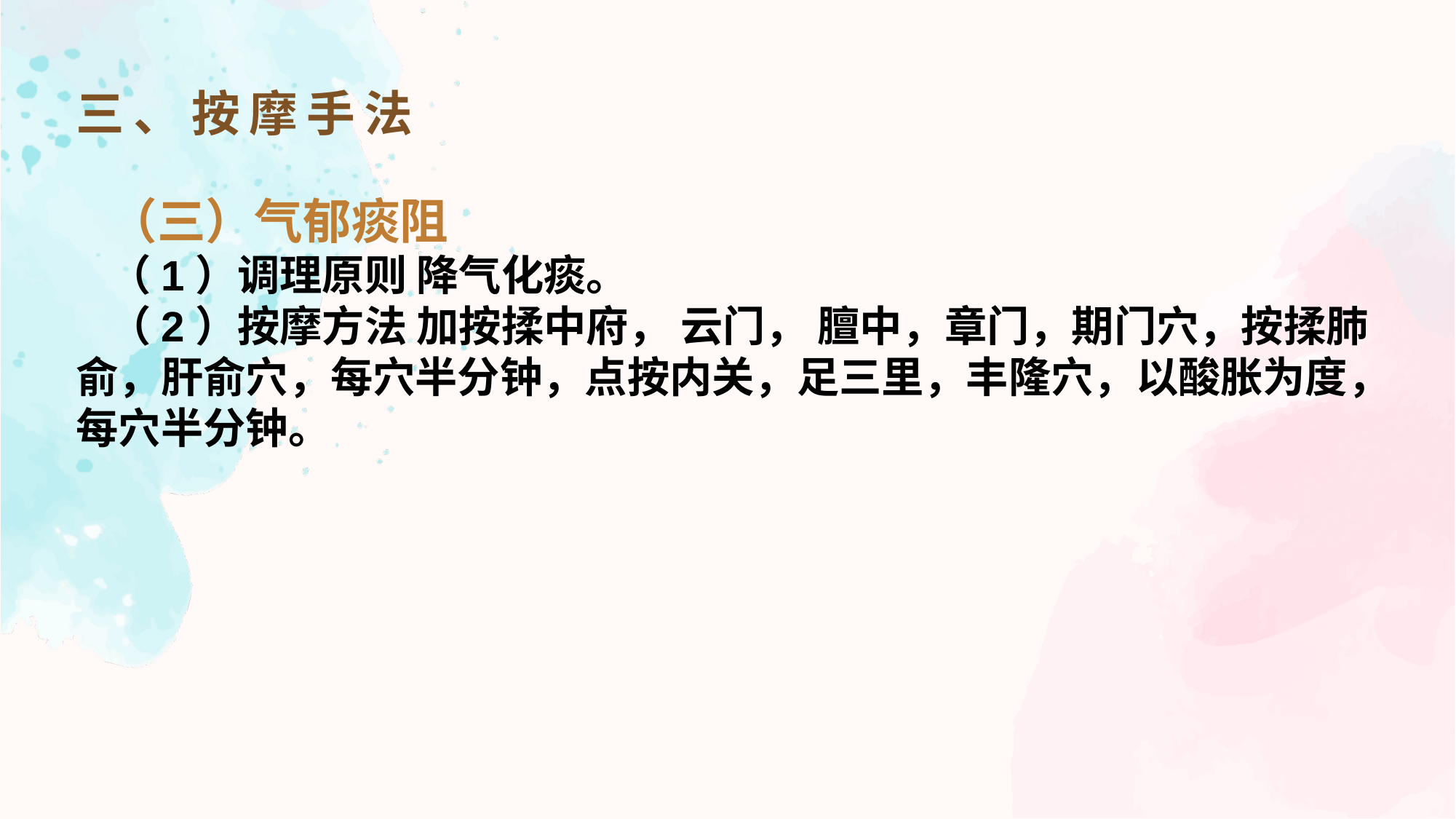

三、按摩手法
（三）气郁痰阻
（1）调理原则 降气化痰。
（2）按摩方法 加按揉中府， 云门， 膻中，章门，期门穴，按揉肺俞，肝俞穴，每穴半分钟，点按内关，足三里，丰隆穴，以酸胀为度，每穴半分钟。